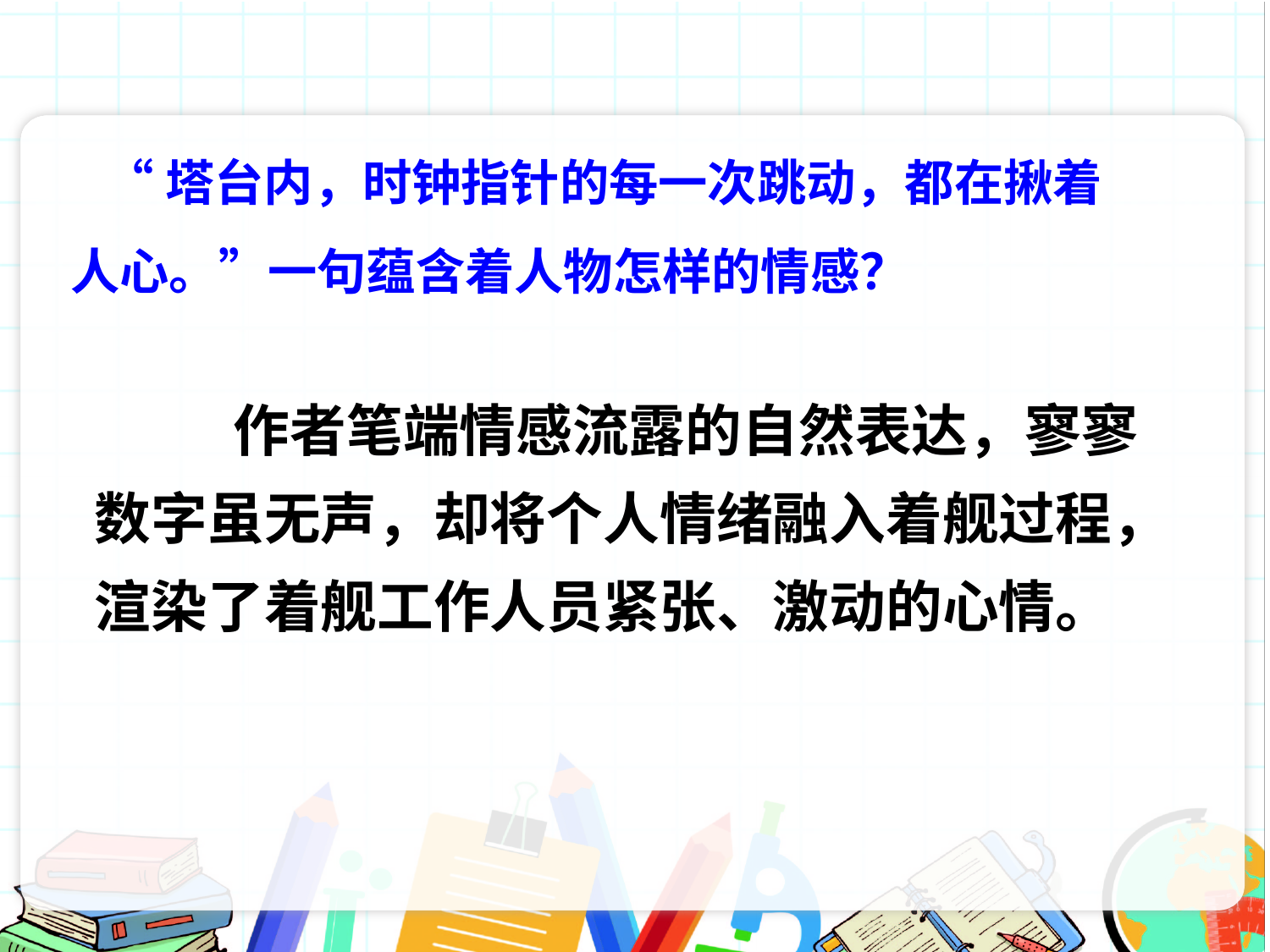

“塔台内，时钟指针的每一次跳动，都在揪着人心。”一句蕴含着人物怎样的情感？
        作者笔端情感流露的自然表达，寥寥数字虽无声，却将个人情绪融入着舰过程，渲染了着舰工作人员紧张、激动的心情。